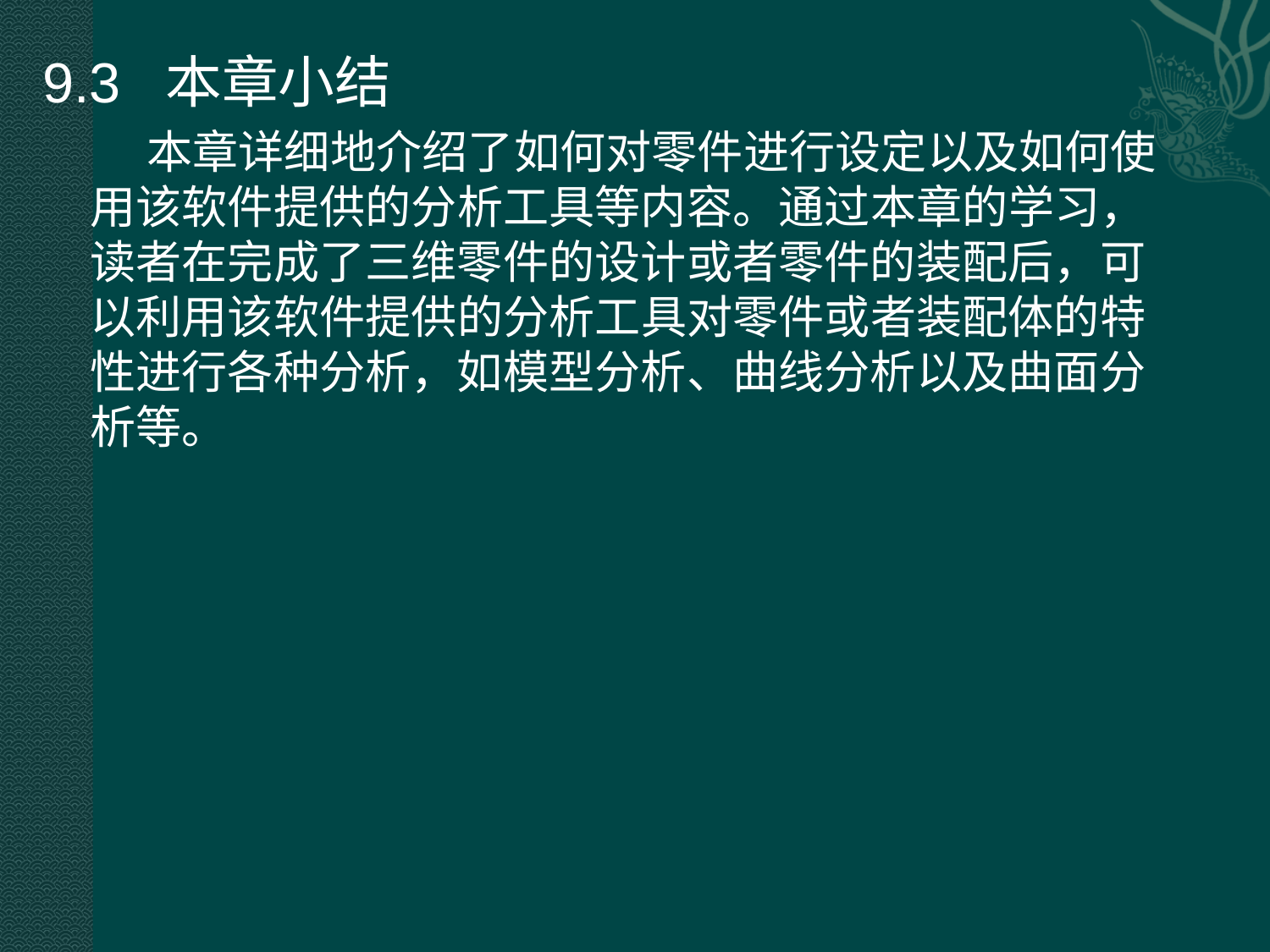

9.3  本章小结
         本章详细地介绍了如何对零件进行设定以及如何使用该软件提供的分析工具等内容。通过本章的学习，读者在完成了三维零件的设计或者零件的装配后，可以利用该软件提供的分析工具对零件或者装配体的特性进行各种分析，如模型分析、曲线分析以及曲面分析等。